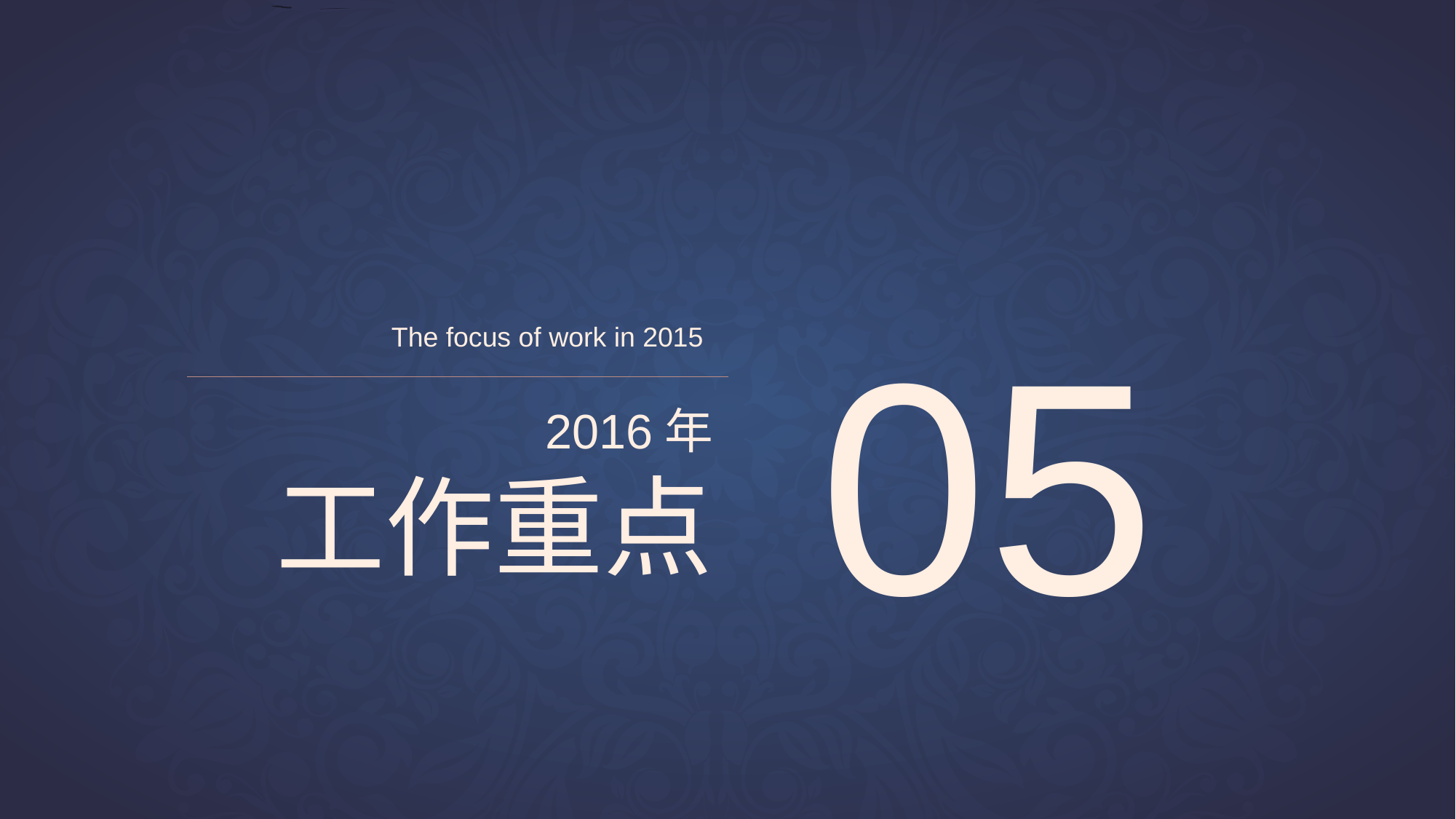

Difficulties and Solutions
工作困难与
解决方案
05
The focus of work in 2015
2016年
工作重点